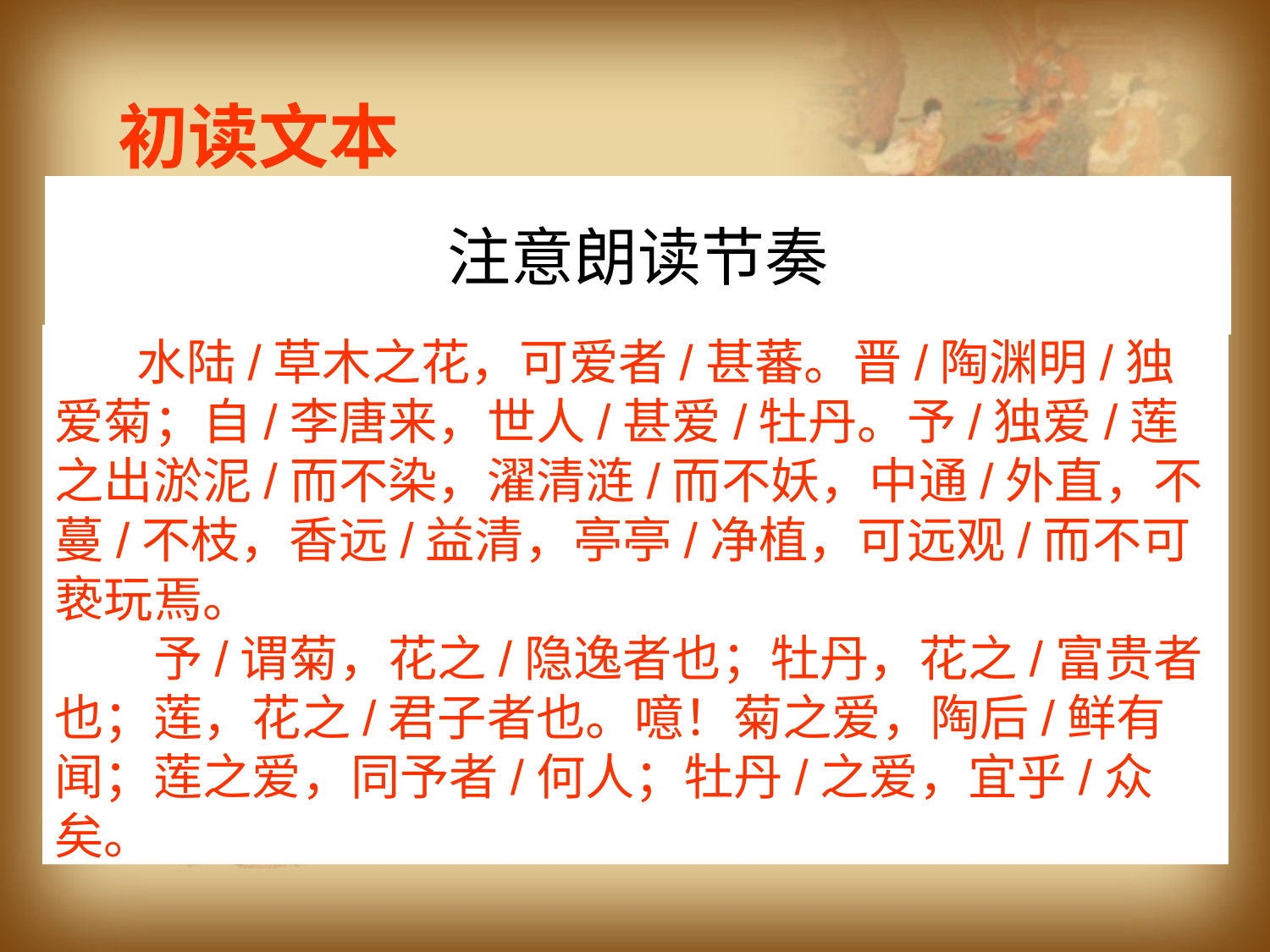

初读文本
注意朗读节奏
　   水陆/草木之花，可爱者/甚蕃。晋/陶渊明/独爱菊；自/李唐来，世人/甚爱/牡丹。予/独爱/莲之出淤泥/而不染，濯清涟/而不妖，中通/外直，不蔓/不枝，香远/益清，亭亭/净植，可远观/而不可亵玩焉。
　　予/谓菊，花之/隐逸者也；牡丹，花之/富贵者也；莲，花之/君子者也。噫！菊之爱，陶后/鲜有闻；莲之爱，同予者/何人；牡丹/之爱，宜乎/众矣。